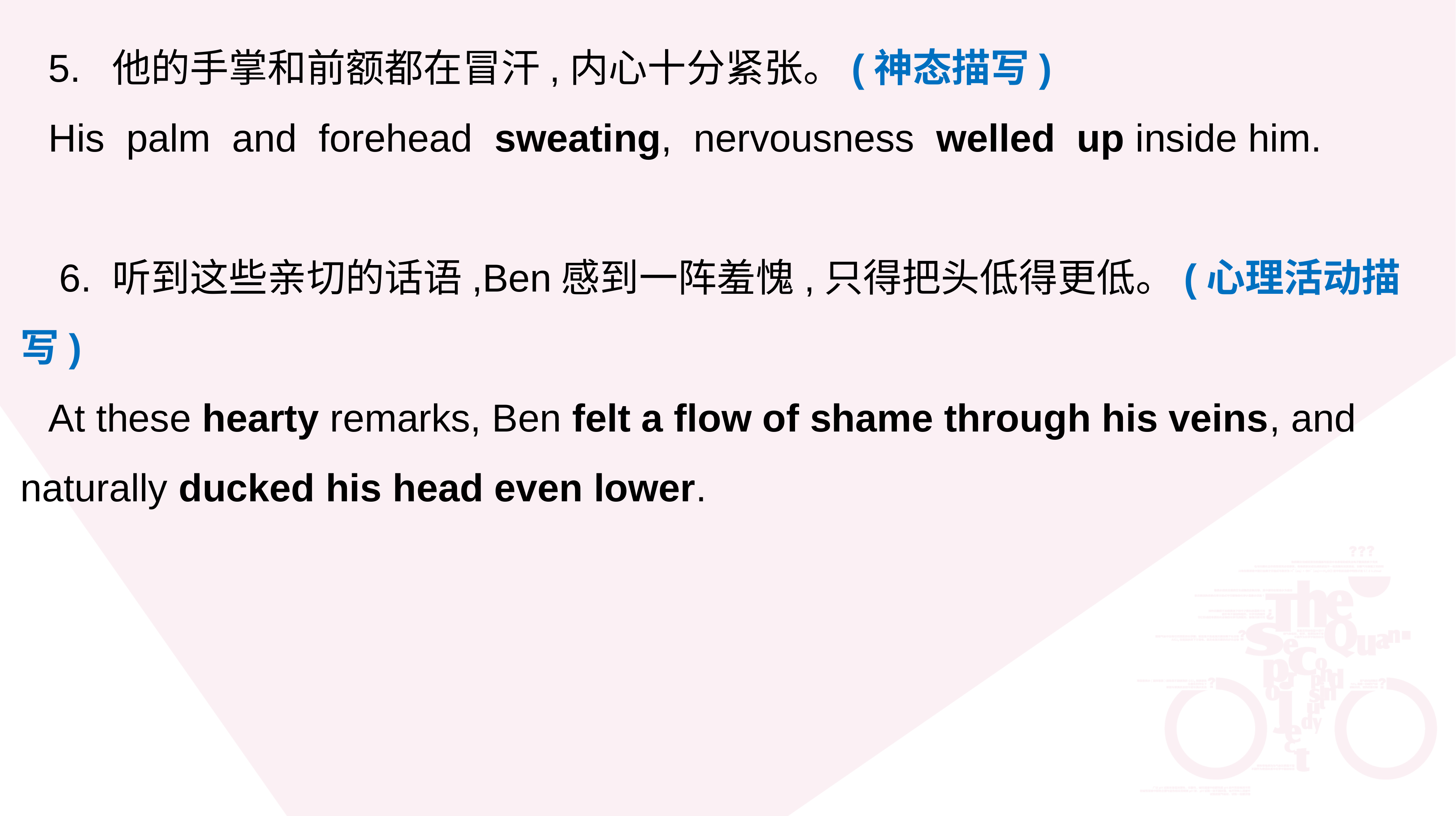

5.  他的手掌和前额都在冒汗,内心十分紧张。(神态描写)
His  palm  and  forehead  sweating,  nervousness  welled  up inside him.

 6. 听到这些亲切的话语,Ben感到一阵羞愧,只得把头低得更低。(心理活动描写)
At these hearty remarks, Ben felt a flow of shame through his veins, and naturally ducked his head even lower.